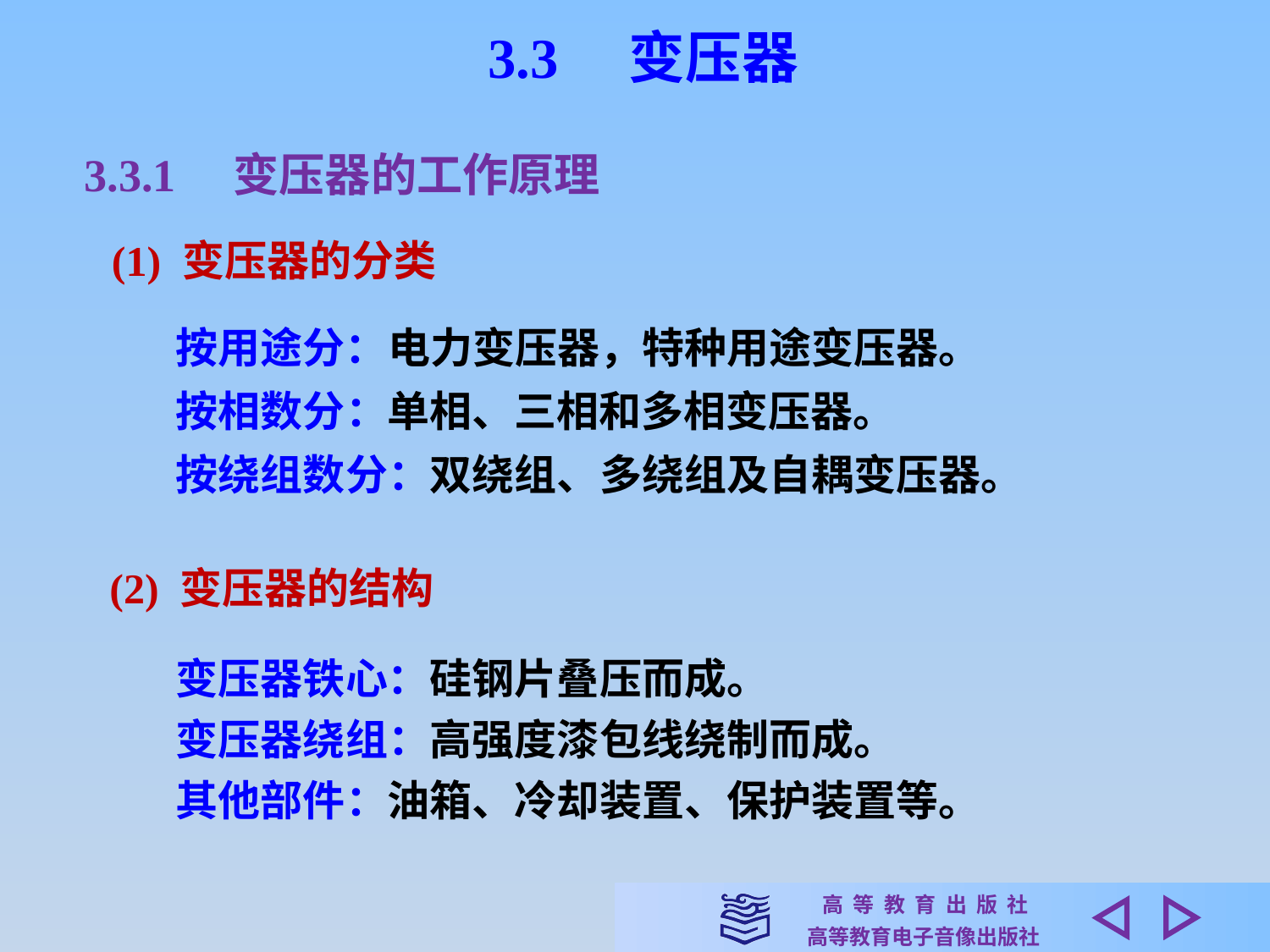

3.3　变压器
3.3.1　变压器的工作原理
(1) 变压器的分类
按用途分：电力变压器，特种用途变压器。
按相数分：单相、三相和多相变压器。
按绕组数分：双绕组、多绕组及自耦变压器。
(2) 变压器的结构
变压器铁心：硅钢片叠压而成。
变压器绕组：高强度漆包线绕制而成。
其他部件：油箱、冷却装置、保护装置等。